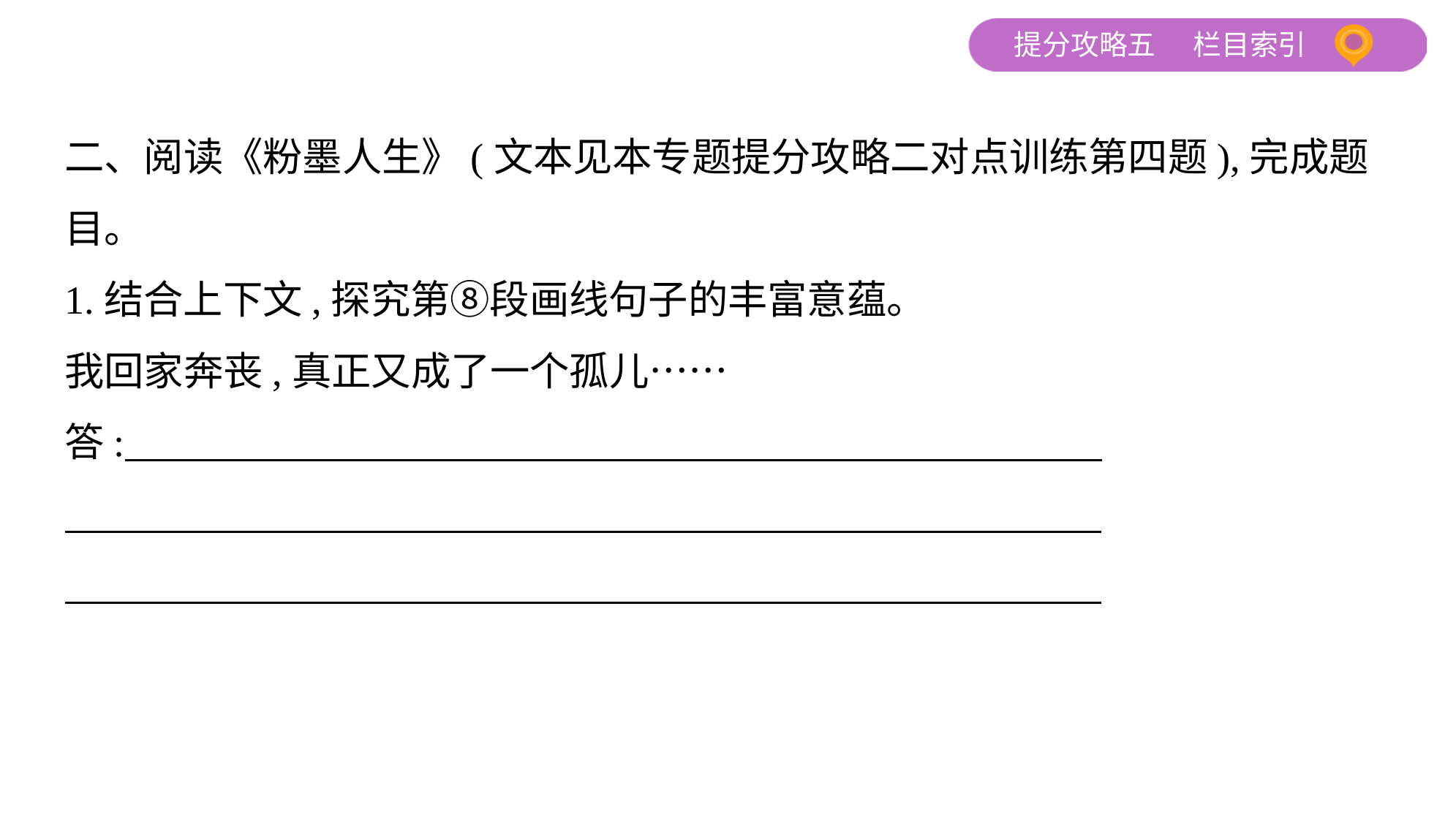

二、阅读《粉墨人生》(文本见本专题提分攻略二对点训练第四题),完成题
目。
1.结合上下文,探究第⑧段画线句子的丰富意蕴。
我回家奔丧,真正又成了一个孤儿……
答: